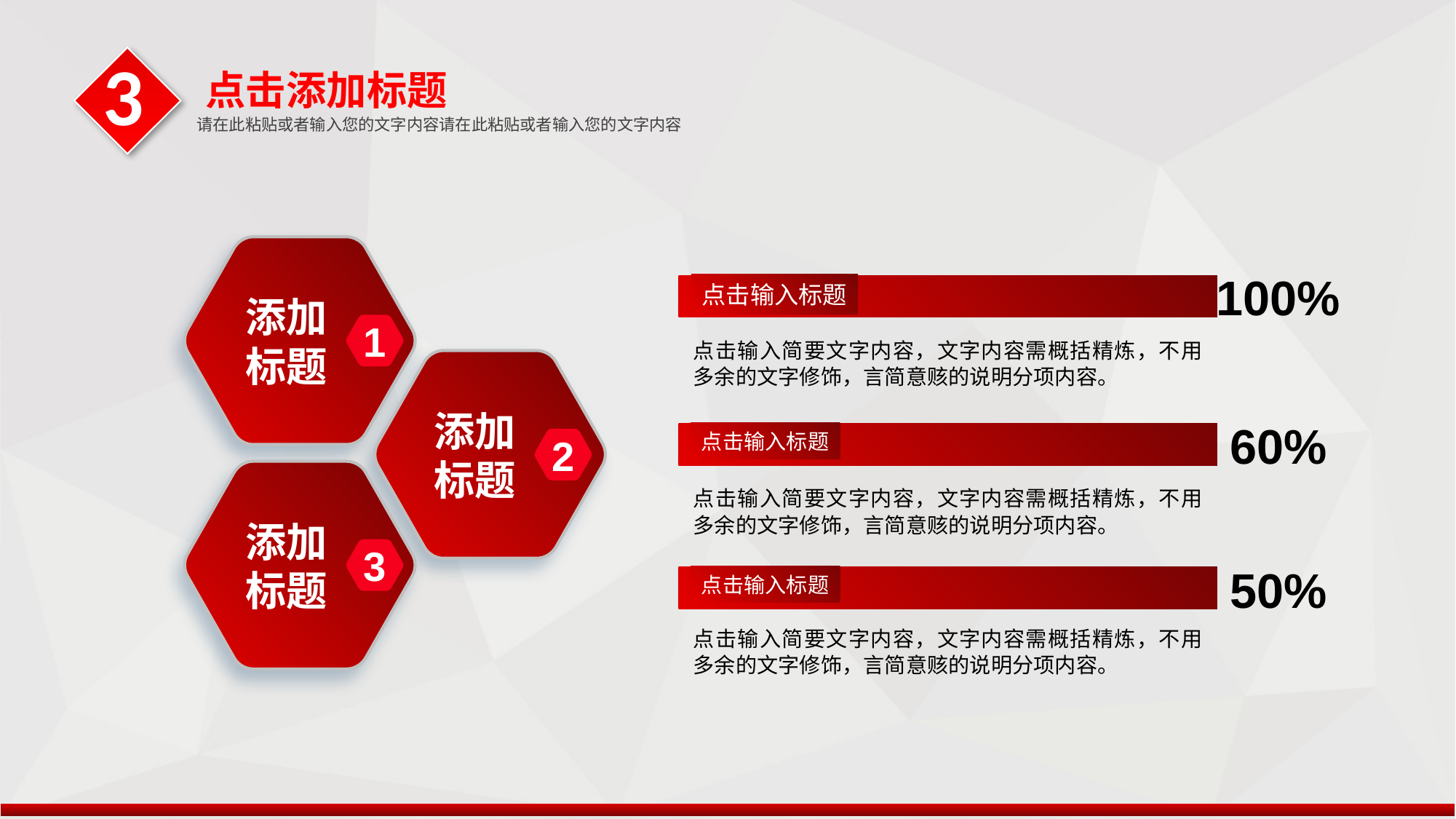

3

点击添加标题
请在此粘贴或者输入您的文字内容请在此粘贴或者输入您的文字内容

100%
点击输入标题

添加标题

1
点击输入简要文字内容，文字内容需概括精炼，不用多余的文字修饰，言简意赅的说明分项内容。

添加标题
60%
点击输入标题

2

点击输入简要文字内容，文字内容需概括精炼，不用多余的文字修饰，言简意赅的说明分项内容。
添加标题

3
50%
点击输入标题

点击输入简要文字内容，文字内容需概括精炼，不用多余的文字修饰，言简意赅的说明分项内容。